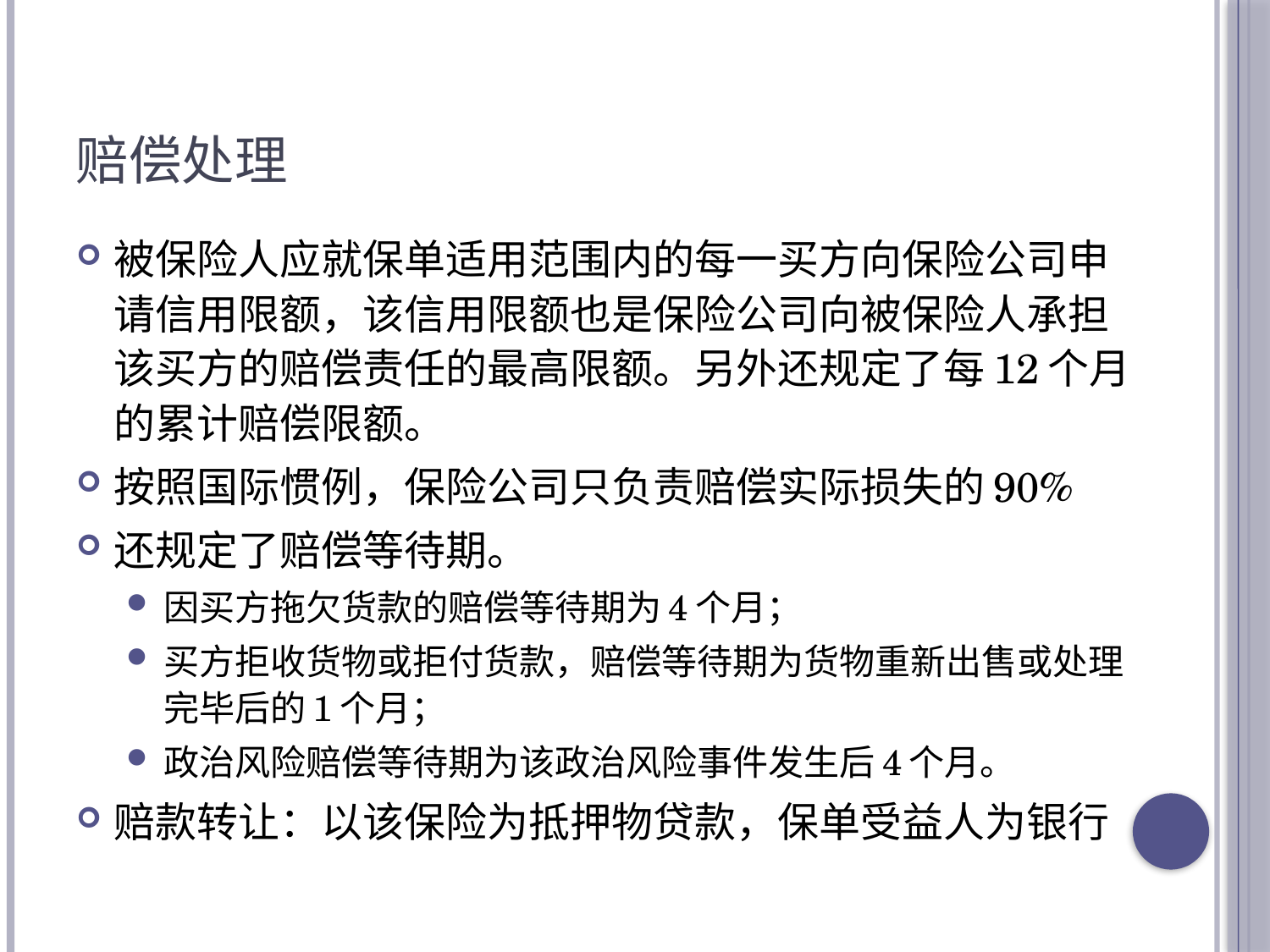

# 赔偿处理
被保险人应就保单适用范围内的每一买方向保险公司申请信用限额，该信用限额也是保险公司向被保险人承担该买方的赔偿责任的最高限额。另外还规定了每12个月的累计赔偿限额。
按照国际惯例，保险公司只负责赔偿实际损失的90%
还规定了赔偿等待期。
因买方拖欠货款的赔偿等待期为4个月；
买方拒收货物或拒付货款，赔偿等待期为货物重新出售或处理完毕后的1个月；
政治风险赔偿等待期为该政治风险事件发生后4个月。
赔款转让：以该保险为抵押物贷款，保单受益人为银行